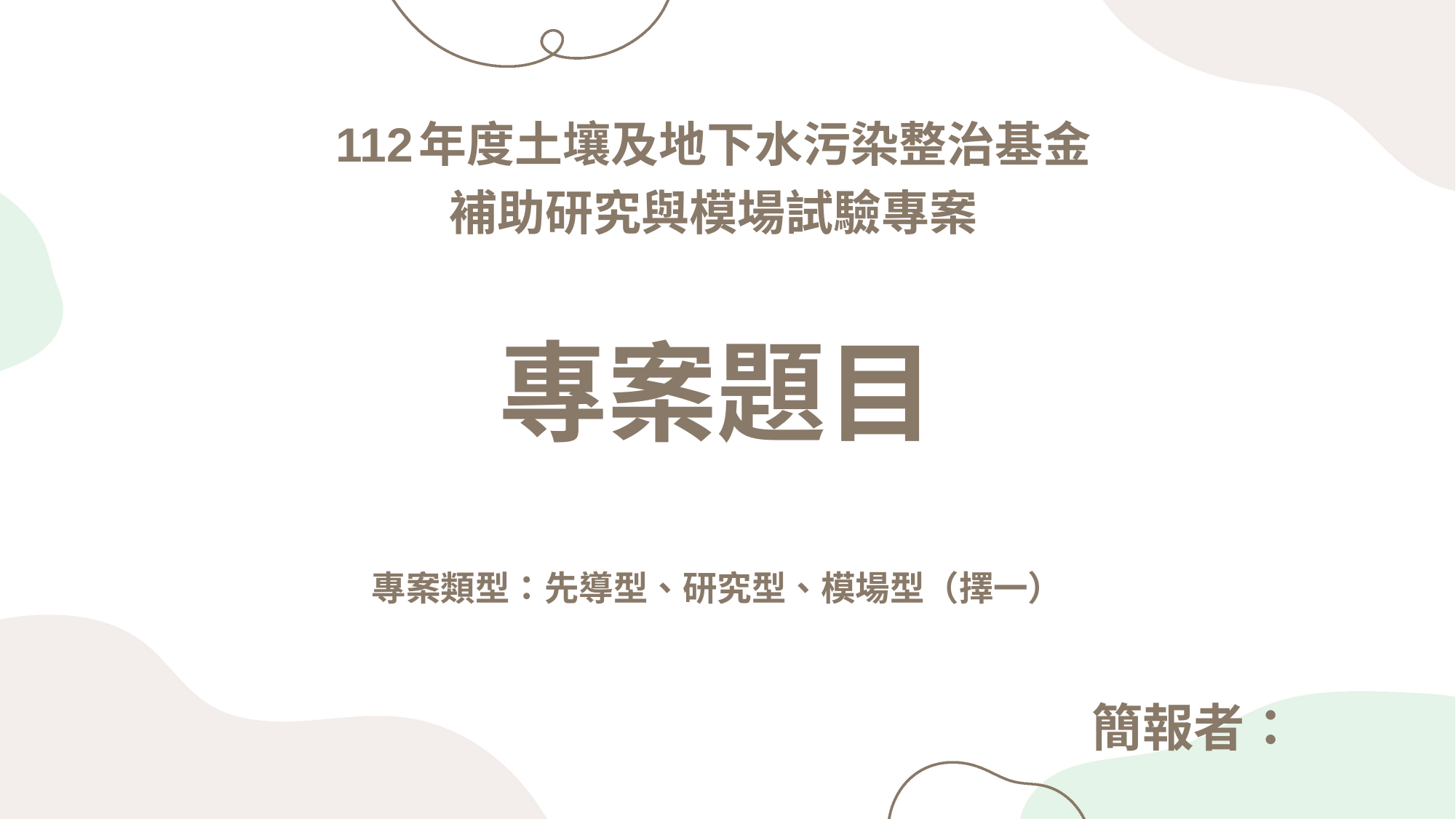

112年度土壤及地下水污染整治基金
補助研究與模場試驗專案
# 專案題目
專案類型：先導型、研究型、模場型（擇一）
簡報者：